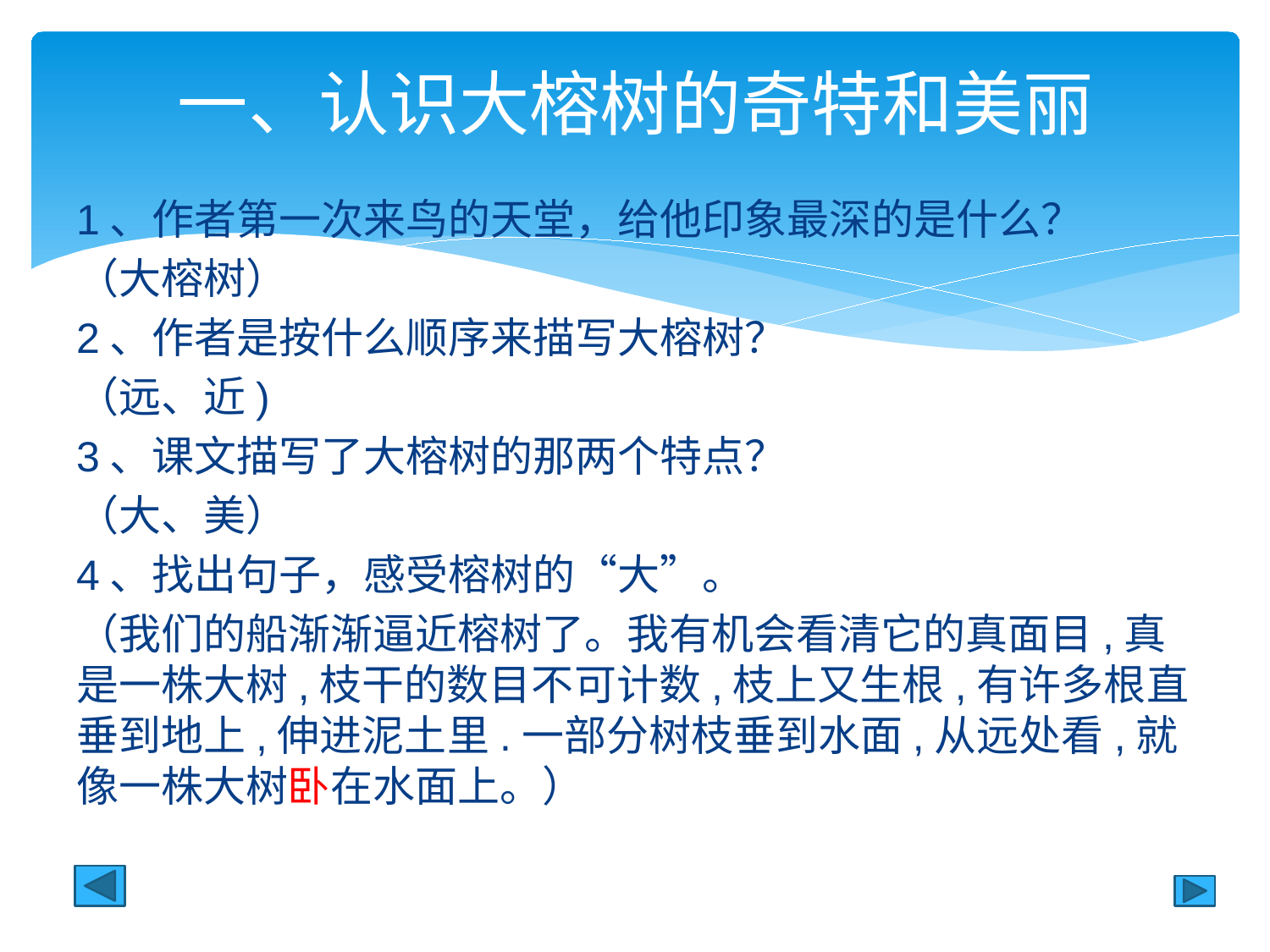

# 一、认识大榕树的奇特和美丽
1、作者第一次来鸟的天堂，给他印象最深的是什么？
（大榕树）
2、作者是按什么顺序来描写大榕树？
（远、近)
3、课文描写了大榕树的那两个特点？
（大、美）
4、找出句子，感受榕树的“大”。
（我们的船渐渐逼近榕树了。我有机会看清它的真面目,真是一株大树,枝干的数目不可计数,枝上又生根,有许多根直垂到地上,伸进泥土里.一部分树枝垂到水面,从远处看,就像一株大树卧在水面上。）